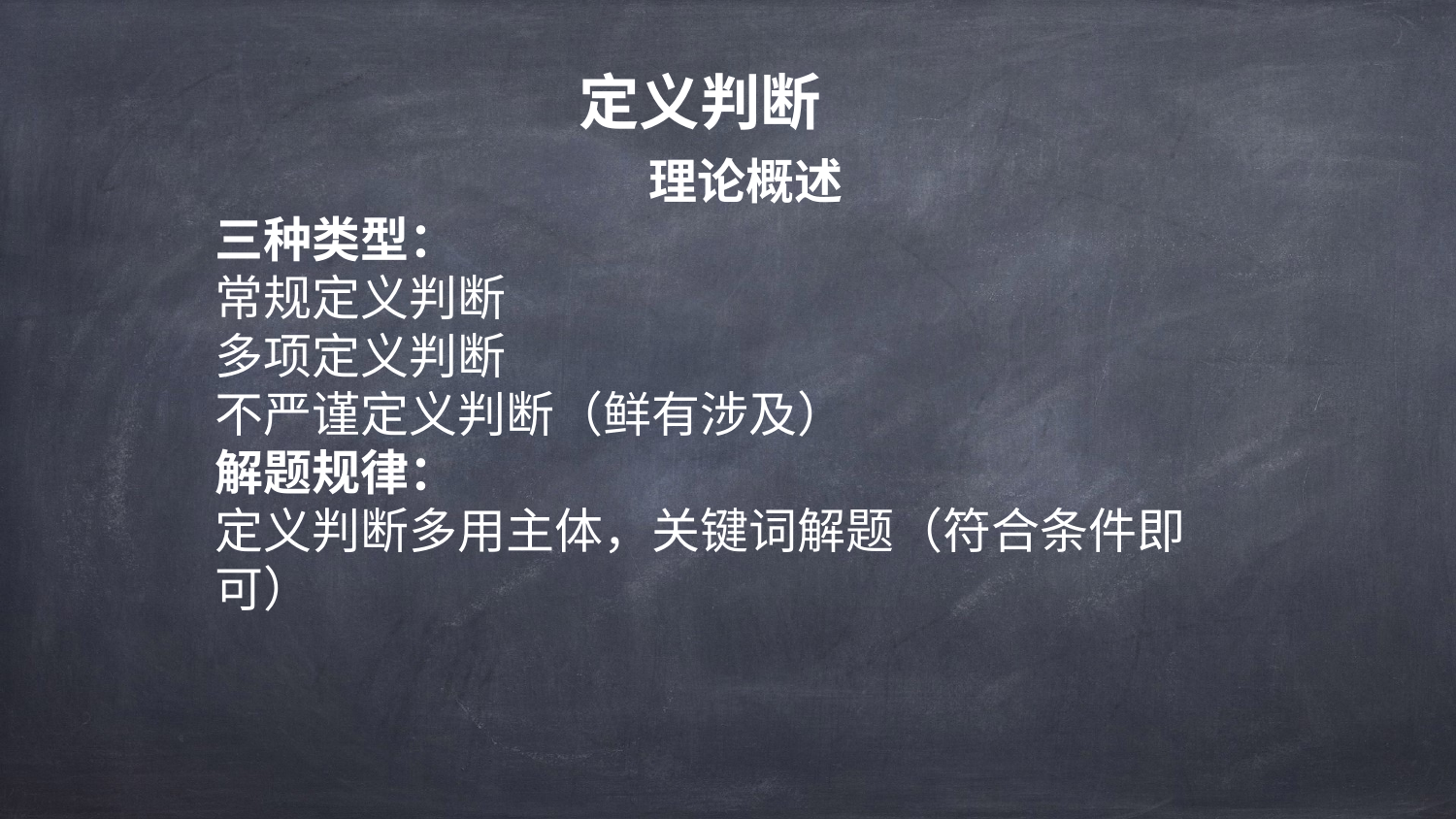

定义判断
理论概述
三种类型：
常规定义判断
多项定义判断
不严谨定义判断（鲜有涉及）
解题规律：
定义判断多用主体，关键词解题（符合条件即可）